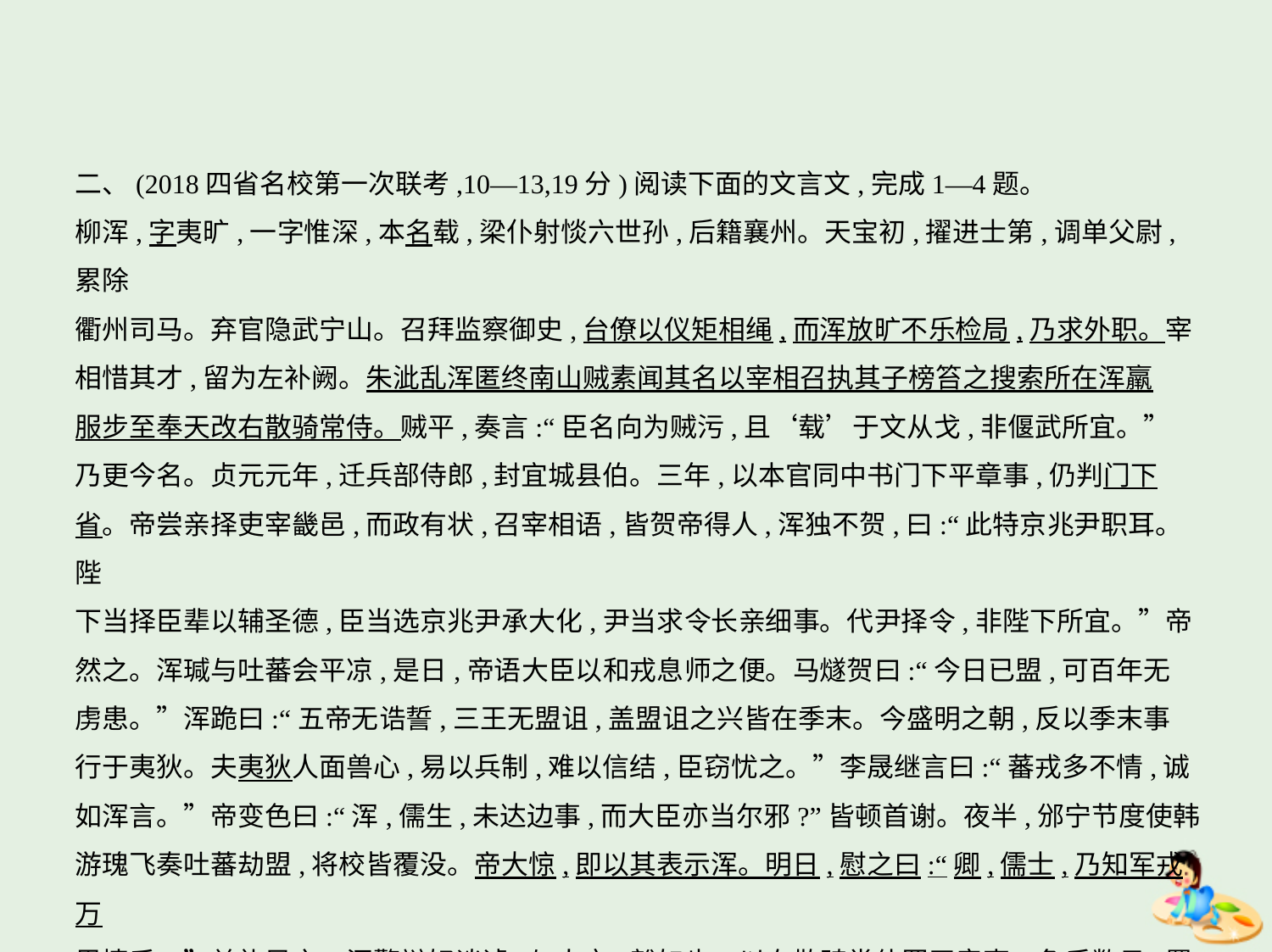

二、(2018四省名校第一次联考,10—13,19分)阅读下面的文言文,完成1—4题。
柳浑,字夷旷,一字惟深,本名载,梁仆射惔六世孙,后籍襄州。天宝初,擢进士第,调单父尉,累除
衢州司马。弃官隐武宁山。召拜监察御史,台僚以仪矩相绳,而浑放旷不乐检局,乃求外职。宰
相惜其才,留为左补阙。朱泚乱浑匿终南山贼素闻其名以宰相召执其子榜笞之搜索所在浑羸
服步至奉天改右散骑常侍。贼平,奏言:“臣名向为贼污,且‘载’于文从戈,非偃武所宜。”
乃更今名。贞元元年,迁兵部侍郎,封宜城县伯。三年,以本官同中书门下平章事,仍判门下
省。帝尝亲择吏宰畿邑,而政有状,召宰相语,皆贺帝得人,浑独不贺,曰:“此特京兆尹职耳。陛
下当择臣辈以辅圣德,臣当选京兆尹承大化,尹当求令长亲细事。代尹择令,非陛下所宜。”帝
然之。浑瑊与吐蕃会平凉,是日,帝语大臣以和戎息师之便。马燧贺曰:“今日已盟,可百年无
虏患。”浑跪曰:“五帝无诰誓,三王无盟诅,盖盟诅之兴皆在季末。今盛明之朝,反以季末事
行于夷狄。夫夷狄人面兽心,易以兵制,难以信结,臣窃忧之。”李晟继言曰:“蕃戎多不情,诚
如浑言。”帝变色曰:“浑,儒生,未达边事,而大臣亦当尔邪?”皆顿首谢。夜半,邠宁节度使韩
游瑰飞奏吐蕃劫盟,将校皆覆没。帝大惊,即以其表示浑。明日,慰之曰:“卿,儒士,乃知军戎万
里情乎。”益礼异之。浑警辩好谈谑,与人交,豁如也。以右散骑常侍罢平章事。免后数日,置